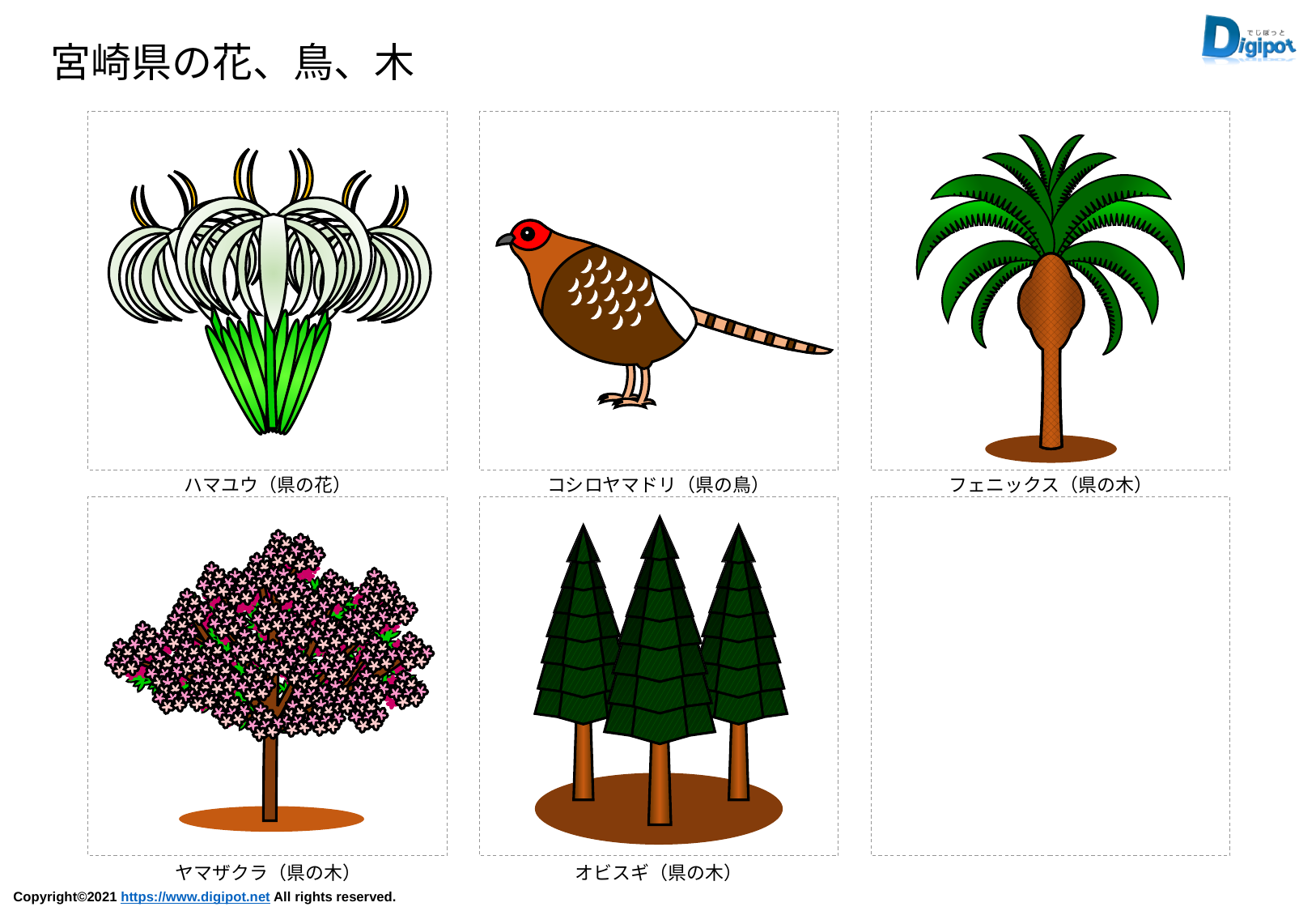

宮崎県の花、鳥、木

ハマユウ（県の花）
コシロヤマドリ（県の鳥）
フェニックス（県の木）

ヤマザクラ（県の木）
オビスギ（県の木）